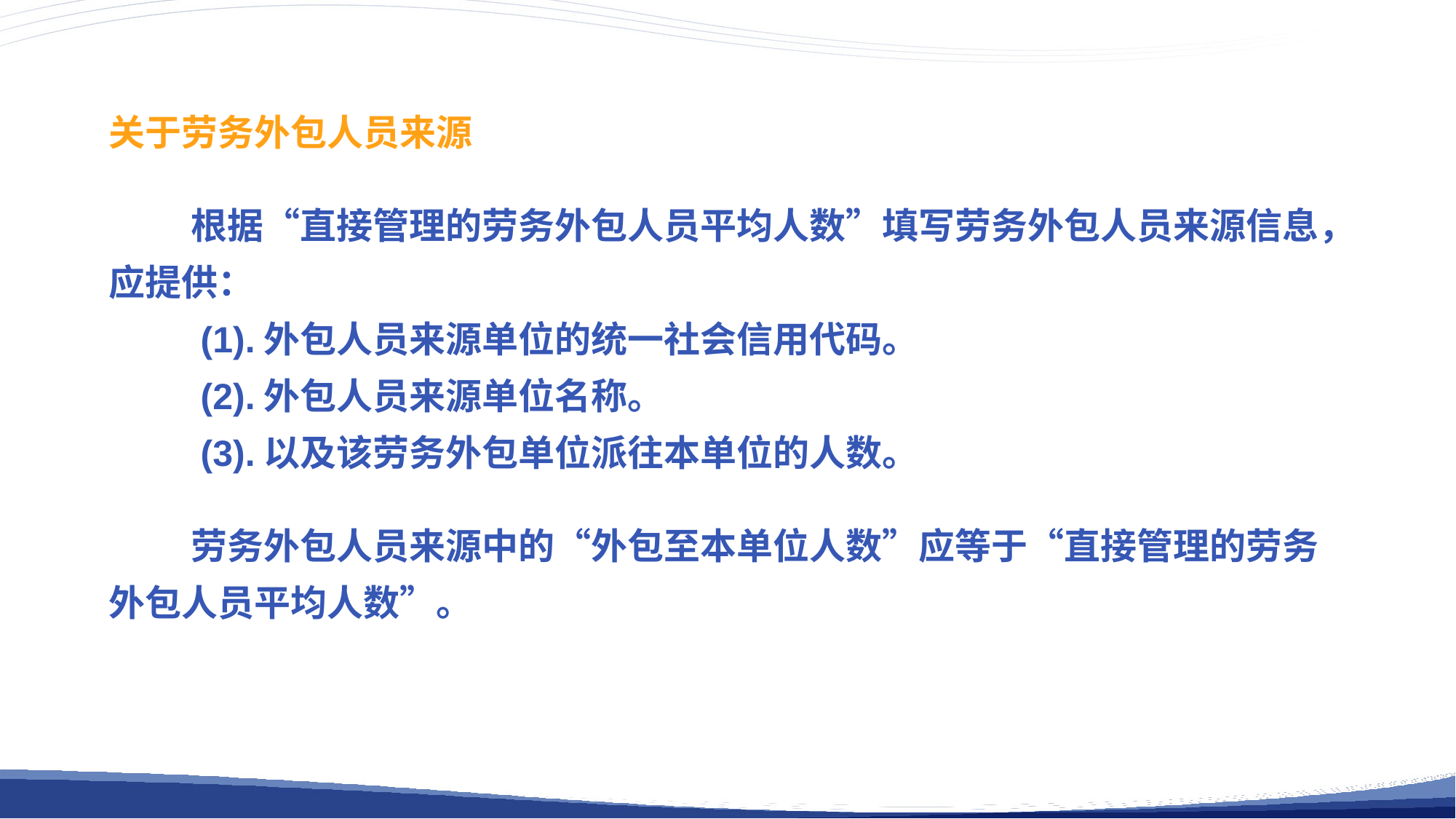

关于劳务外包人员来源
         根据“直接管理的劳务外包人员平均人数”填写劳务外包人员来源信息，应提供：
         (1).外包人员来源单位的统一社会信用代码。
         (2).外包人员来源单位名称。
         (3).以及该劳务外包单位派往本单位的人数。
         劳务外包人员来源中的“外包至本单位人数”应等于“直接管理的劳务外包人员平均人数”。